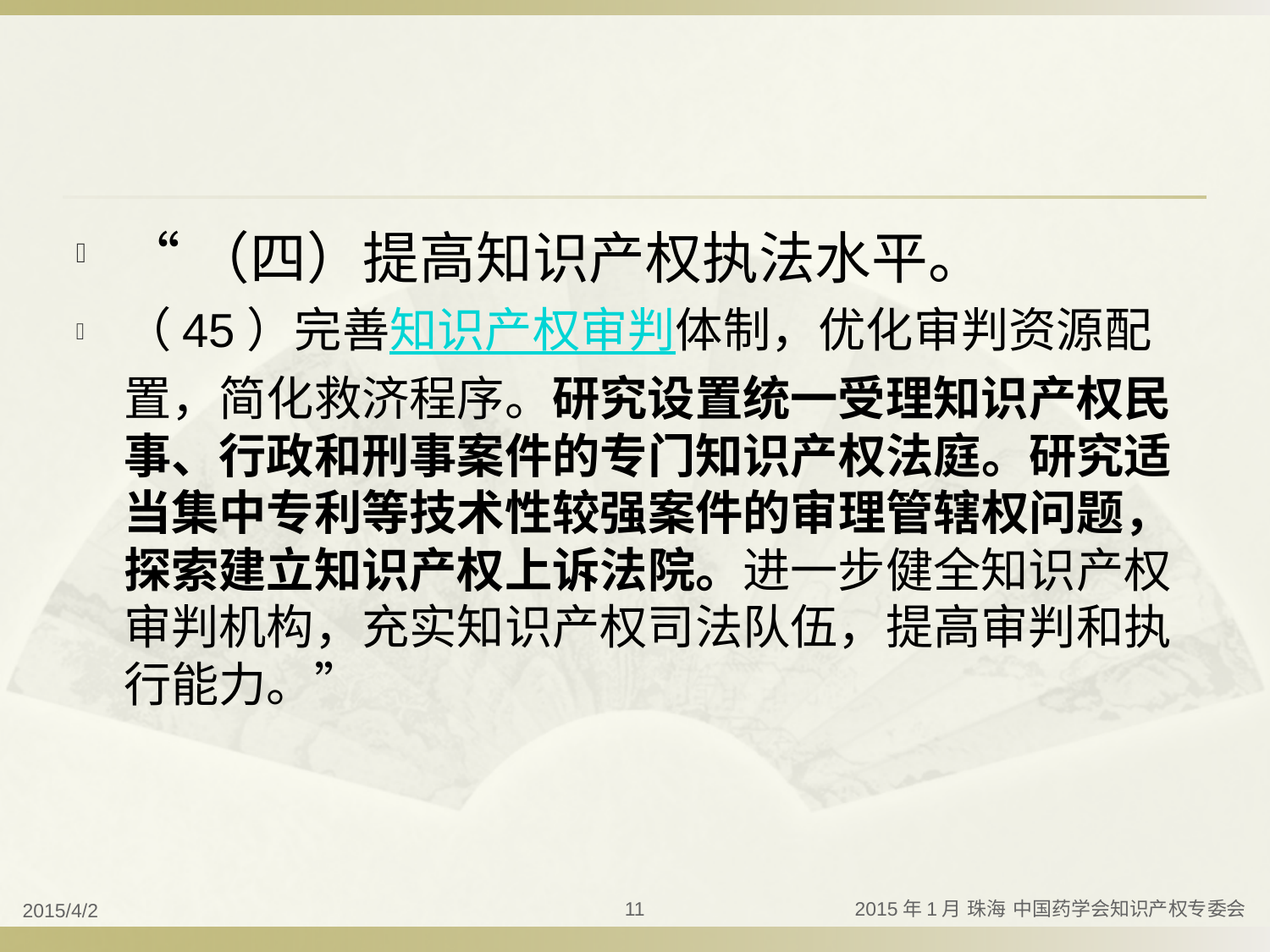

#
“（四）提高知识产权执法水平。
（45）完善知识产权审判体制，优化审判资源配置，简化救济程序。研究设置统一受理知识产权民事、行政和刑事案件的专门知识产权法庭。研究适当集中专利等技术性较强案件的审理管辖权问题，探索建立知识产权上诉法院。进一步健全知识产权审判机构，充实知识产权司法队伍，提高审判和执行能力。”

2015/4/2
11
2015年1月 珠海 中国药学会知识产权专委会